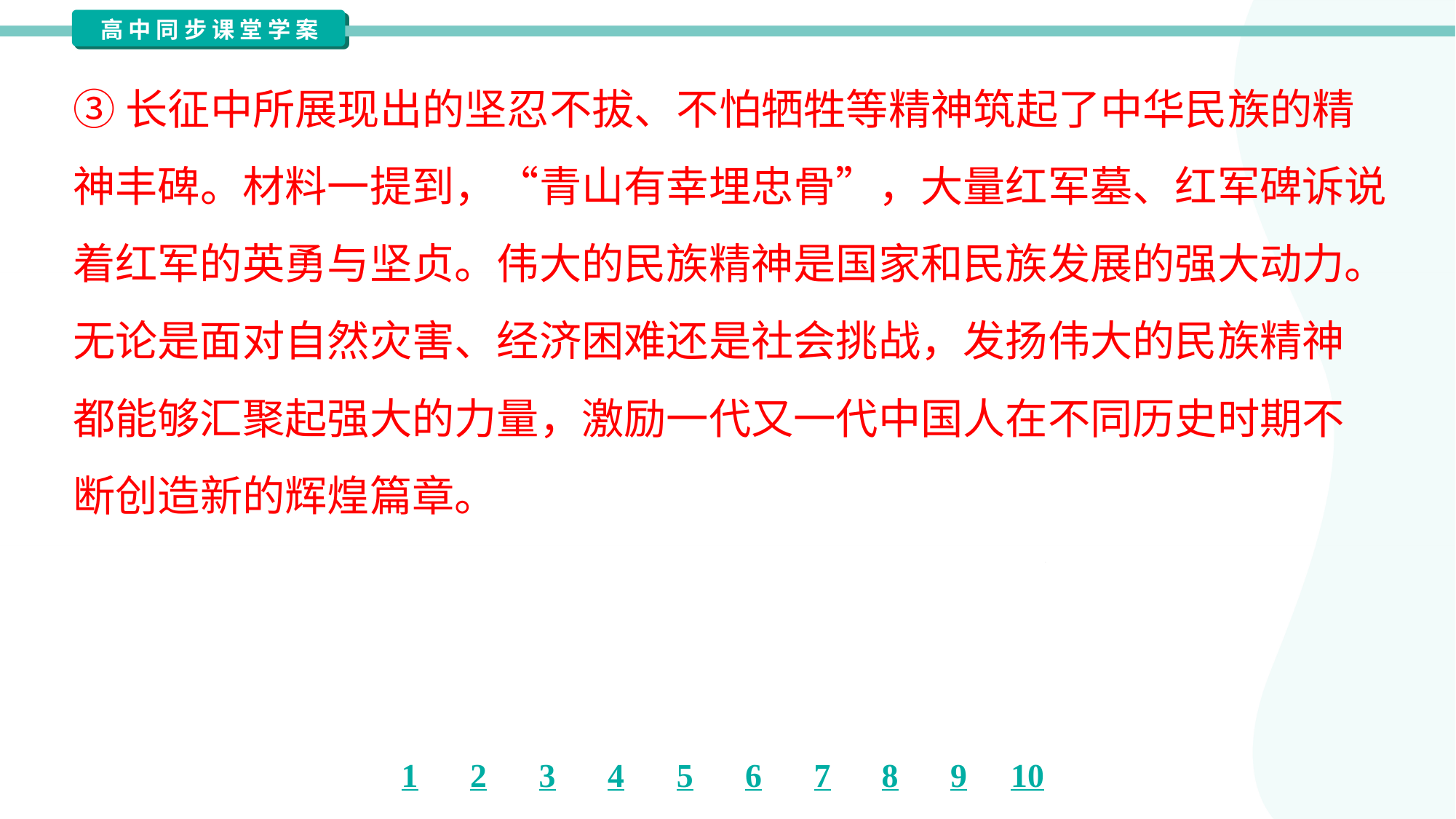

③长征中所展现出的坚忍不拔、不怕牺牲等精神筑起了中华民族的精
神丰碑。材料一提到，“青山有幸埋忠骨”，大量红军墓、红军碑诉说
着红军的英勇与坚贞。伟大的民族精神是国家和民族发展的强大动力。
无论是面对自然灾害、经济困难还是社会挑战，发扬伟大的民族精神
都能够汇聚起强大的力量，激励一代又一代中国人在不同历史时期不
断创造新的辉煌篇章。